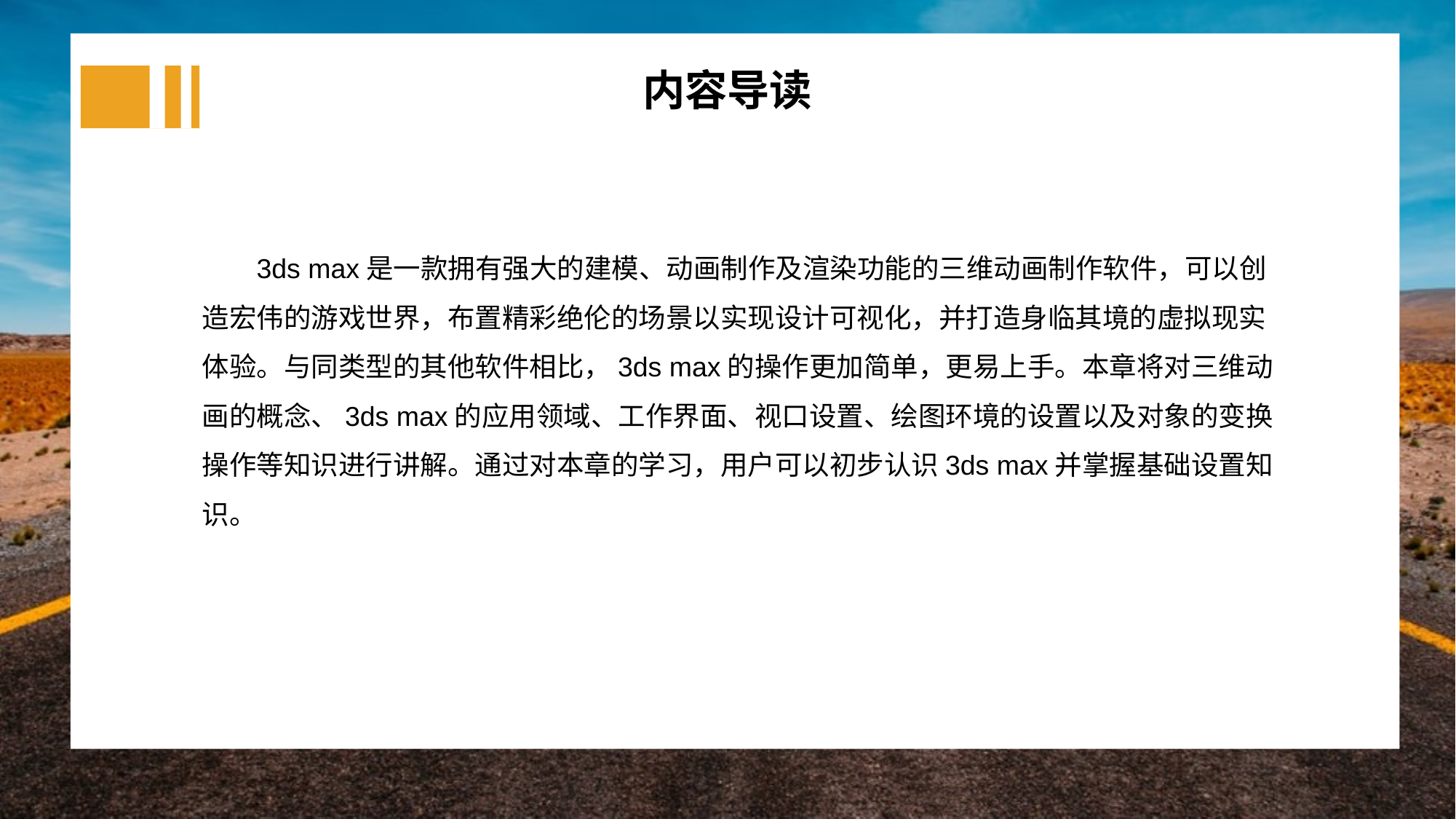

内容导读

3ds max是一款拥有强大的建模、动画制作及渲染功能的三维动画制作软件，可以创造宏伟的游戏世界，布置精彩绝伦的场景以实现设计可视化，并打造身临其境的虚拟现实体验。与同类型的其他软件相比，3ds max的操作更加简单，更易上手。本章将对三维动画的概念、3ds max的应用领域、工作界面、视口设置、绘图环境的设置以及对象的变换操作等知识进行讲解。通过对本章的学习，用户可以初步认识3ds max并掌握基础设置知识。